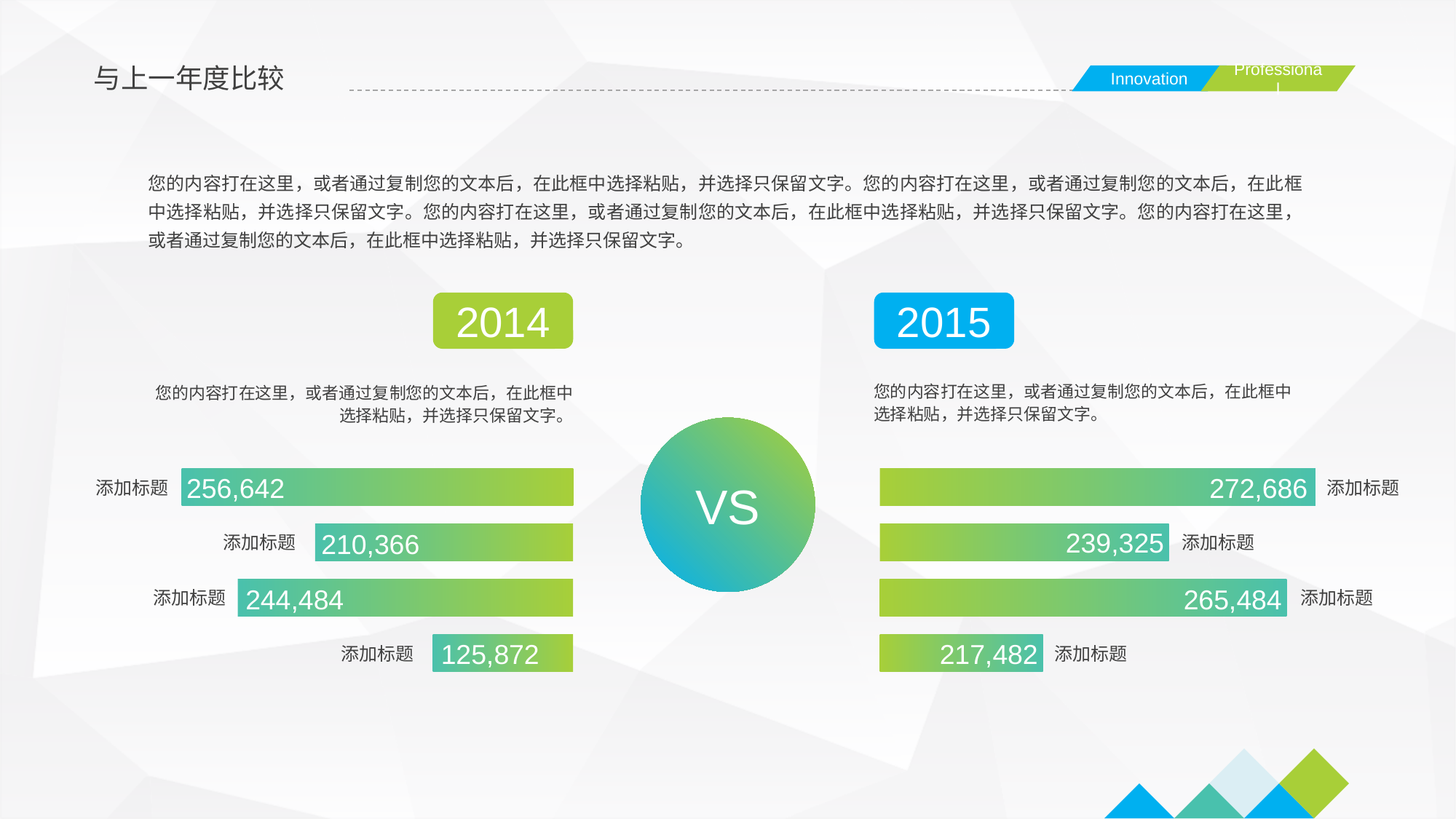

与上一年度比较
您的内容打在这里，或者通过复制您的文本后，在此框中选择粘贴，并选择只保留文字。您的内容打在这里，或者通过复制您的文本后，在此框中选择粘贴，并选择只保留文字。您的内容打在这里，或者通过复制您的文本后，在此框中选择粘贴，并选择只保留文字。您的内容打在这里，或者通过复制您的文本后，在此框中选择粘贴，并选择只保留文字。
2014
2015
您的内容打在这里，或者通过复制您的文本后，在此框中选择粘贴，并选择只保留文字。
您的内容打在这里，或者通过复制您的文本后，在此框中选择粘贴，并选择只保留文字。
VS
256,642
272,686

添加标题
添加标题
239,325
210,366

添加标题
添加标题
244,484
265,484

添加标题
添加标题
125,872
217,482

添加标题
添加标题